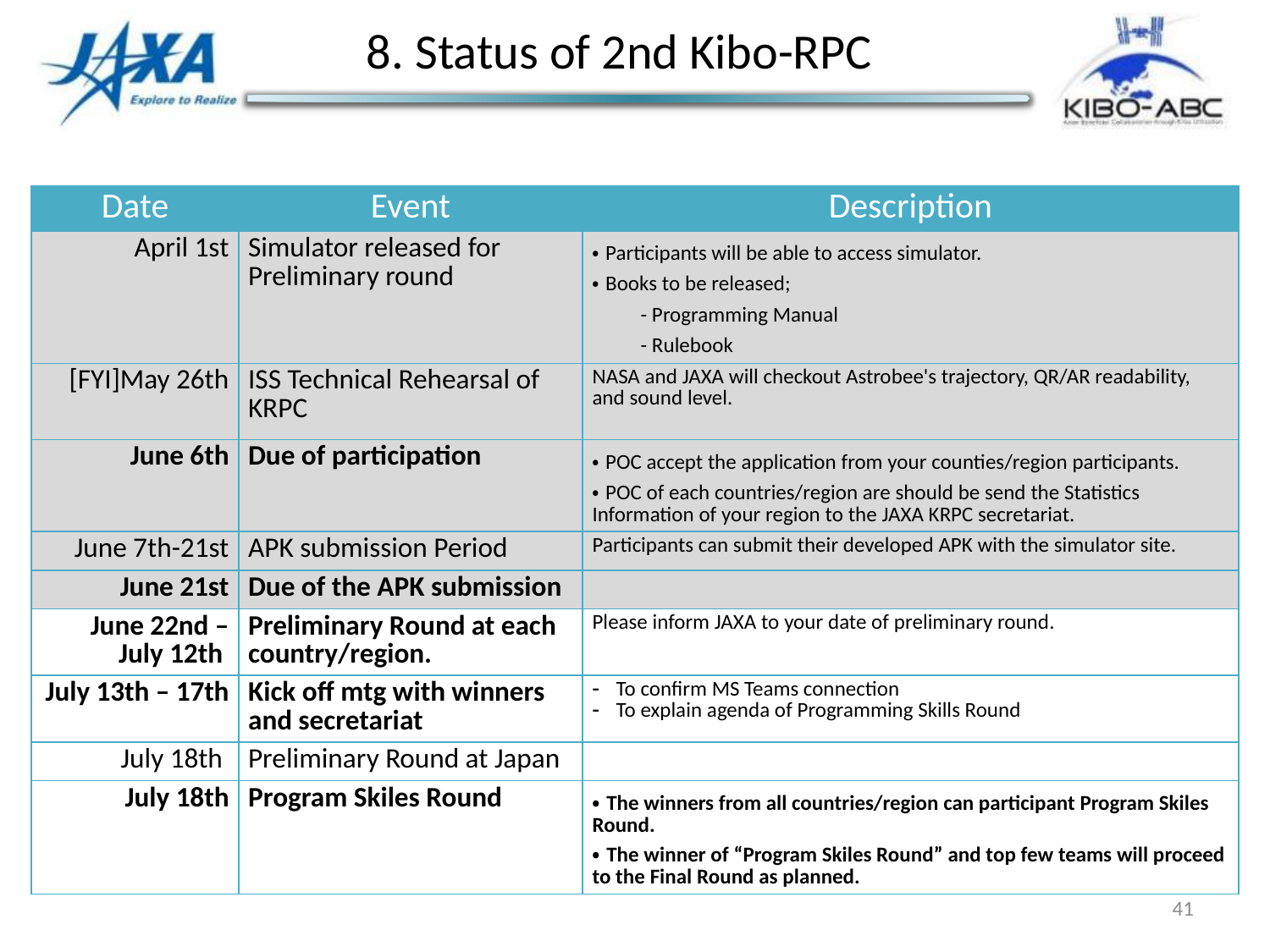

8. Status of 2nd Kibo-RPC
| Date | Event | Description |
| --- | --- | --- |
| April 1st | Simulator released for Preliminary round | ・Participants will be able to access simulator. ・Books to be released; 　　- Programming Manual 　　- Rulebook |
| [FYI]May 26th | ISS Technical Rehearsal of KRPC | NASA and JAXA will checkout Astrobee's trajectory, QR/AR readability, and sound level. |
| June 6th | Due of participation | ・POC accept the application from your counties/region participants. ・POC of each countries/region are should be send the Statistics Information of your region to the JAXA KRPC secretariat. |
| June 7th-21st | APK submission Period | Participants can submit their developed APK with the simulator site. |
| June 21st | Due of the APK submission |  |
| June 22nd – July 12th | Preliminary Round at each country/region. | Please inform JAXA to your date of preliminary round. |
| July 13th – 17th | Kick off mtg with winners and secretariat | To confirm MS Teams connection To explain agenda of Programming Skills Round |
| July 18th | Preliminary Round at Japan |  |
| July 18th | Program Skiles Round | ・The winners from all countries/region can participant Program Skiles Round. ・The winner of “Program Skiles Round” and top few teams will proceed to the Final Round as planned. |
41